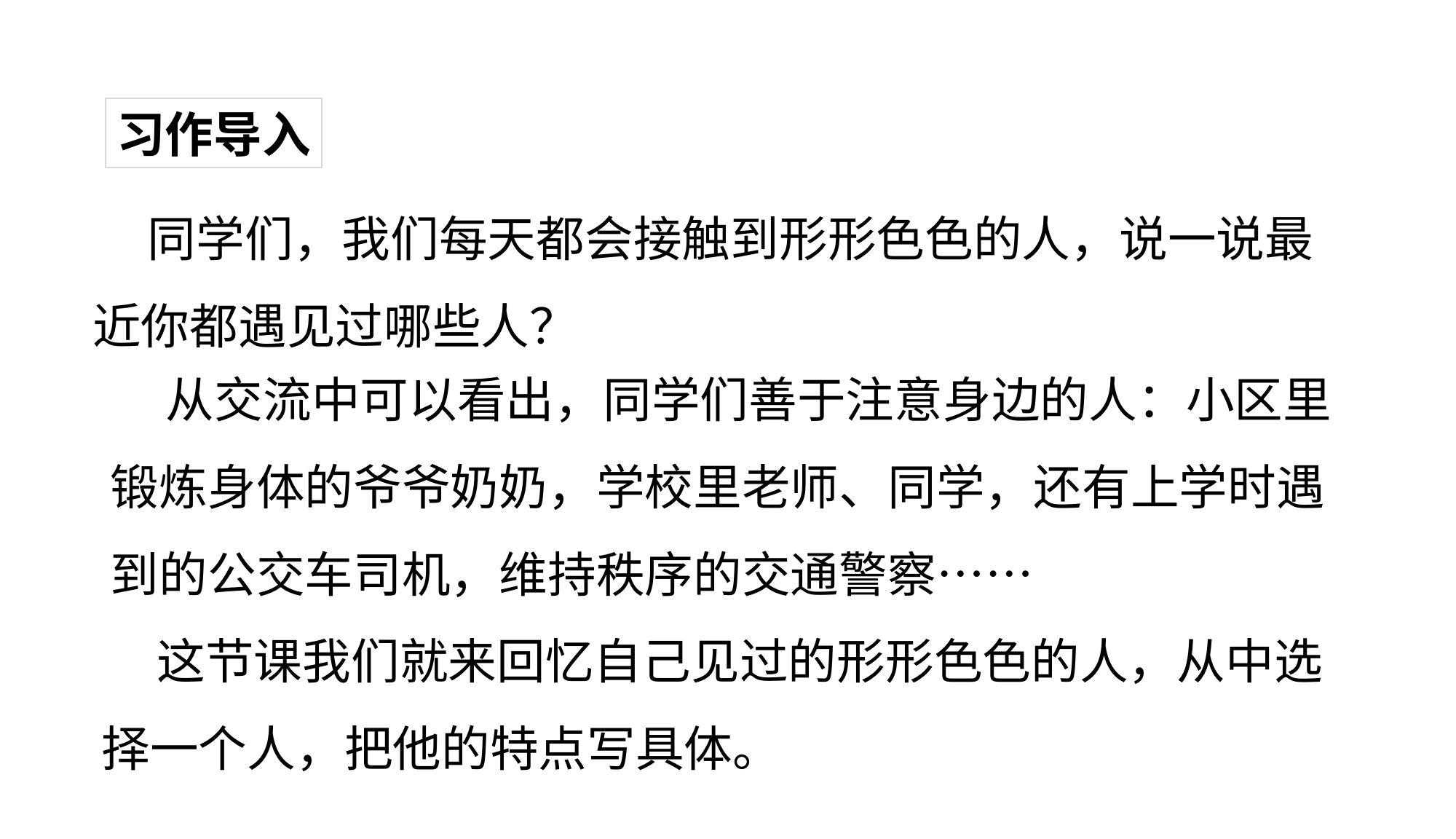

习作导入
    同学们，我们每天都会接触到形形色色的人，说一说最近你都遇见过哪些人？
    从交流中可以看出，同学们善于注意身边的人：小区里锻炼身体的爷爷奶奶，学校里老师、同学，还有上学时遇到的公交车司机，维持秩序的交通警察……
    这节课我们就来回忆自己见过的形形色色的人，从中选择一个人，把他的特点写具体。